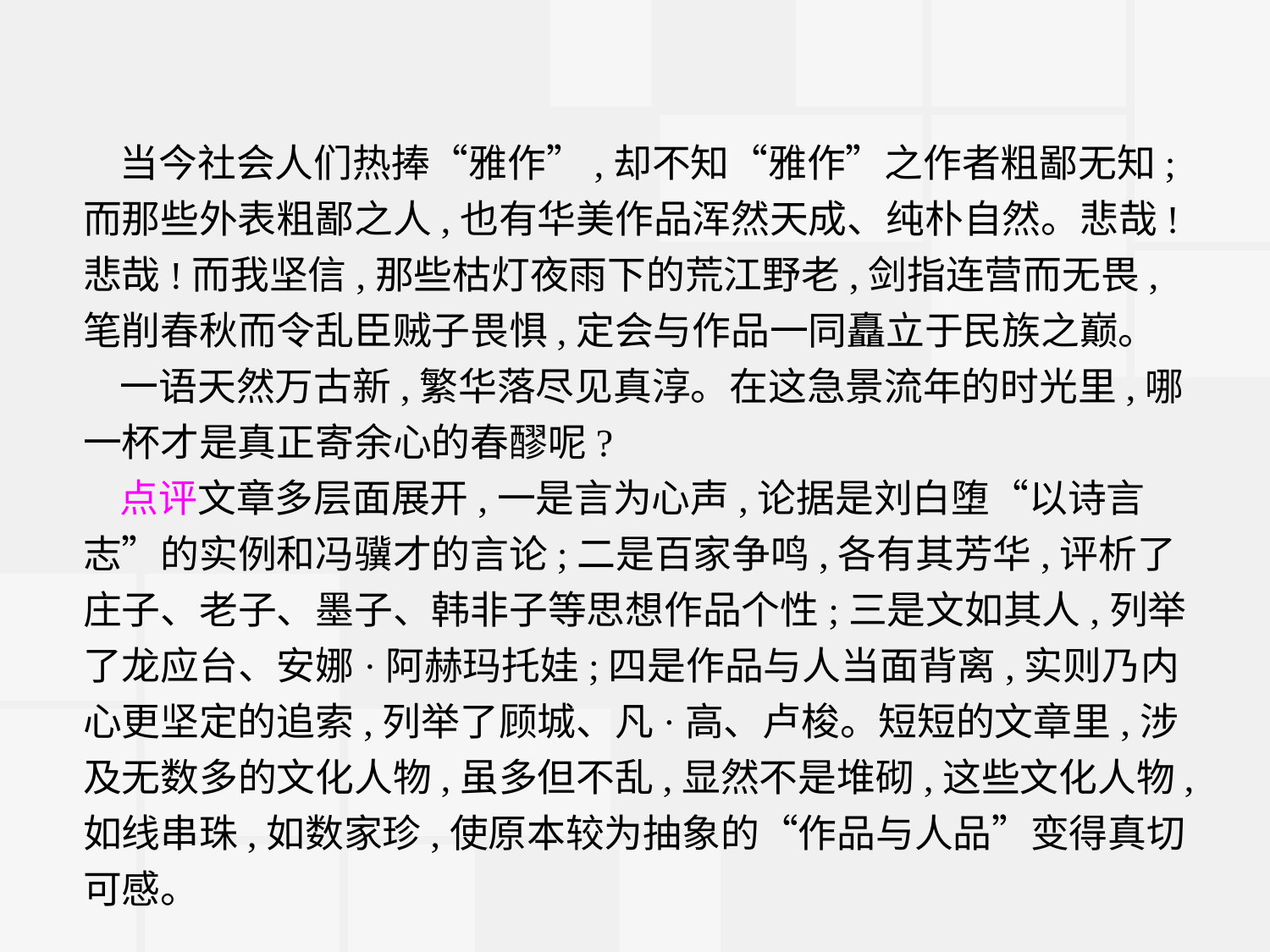

当今社会人们热捧“雅作”,却不知“雅作”之作者粗鄙无知;而那些外表粗鄙之人,也有华美作品浑然天成、纯朴自然。悲哉!悲哉!而我坚信,那些枯灯夜雨下的荒江野老,剑指连营而无畏,笔削春秋而令乱臣贼子畏惧,定会与作品一同矗立于民族之巅。
一语天然万古新,繁华落尽见真淳。在这急景流年的时光里,哪一杯才是真正寄余心的春醪呢?
点评文章多层面展开,一是言为心声,论据是刘白堕“以诗言志”的实例和冯骥才的言论;二是百家争鸣,各有其芳华,评析了庄子、老子、墨子、韩非子等思想作品个性;三是文如其人,列举了龙应台、安娜·阿赫玛托娃;四是作品与人当面背离,实则乃内心更坚定的追索,列举了顾城、凡·高、卢梭。短短的文章里,涉及无数多的文化人物,虽多但不乱,显然不是堆砌,这些文化人物,如线串珠,如数家珍,使原本较为抽象的“作品与人品”变得真切可感。